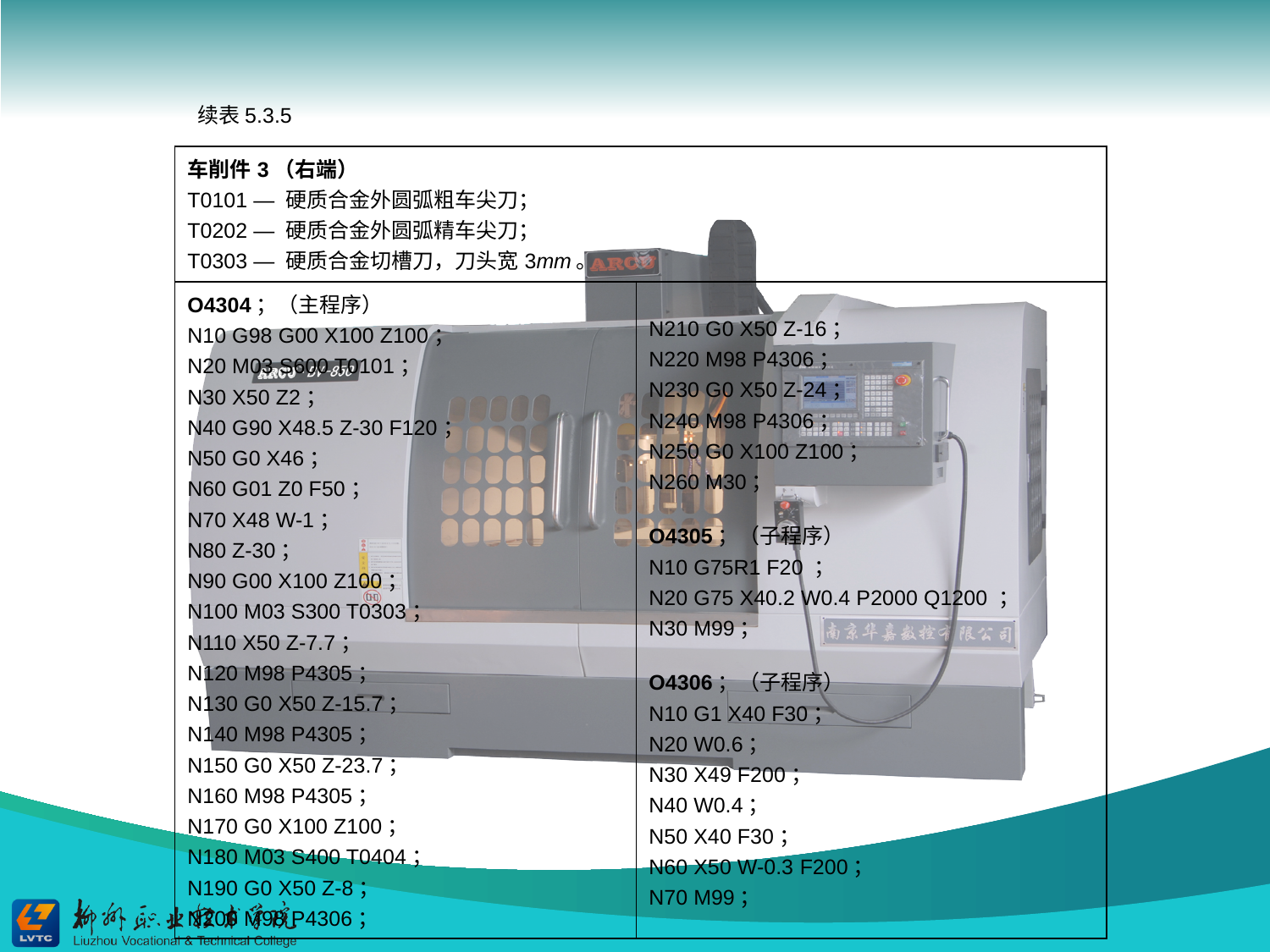

续表5.3.5
| 车削件3（右端） T0101 — 硬质合金外圆弧粗车尖刀； T0202 — 硬质合金外圆弧精车尖刀； T0303 — 硬质合金切槽刀，刀头宽3mm。 |  |
| --- | --- |
| O4304；（主程序） N10 G98 G00 X100 Z100； N20 M03 S600 T0101； N30 X50 Z2； N40 G90 X48.5 Z-30 F120； N50 G0 X46； N60 G01 Z0 F50； N70 X48 W-1； N80 Z-30； N90 G00 X100 Z100； N100 M03 S300 T0303； N110 X50 Z-7.7； N120 M98 P4305； N130 G0 X50 Z-15.7； N140 M98 P4305； N150 G0 X50 Z-23.7； N160 M98 P4305； N170 G0 X100 Z100； N180 M03 S400 T0404； N190 G0 X50 Z-8； N200 M98 P4306； | N210 G0 X50 Z-16； N220 M98 P4306； N230 G0 X50 Z-24； N240 M98 P4306； N250 G0 X100 Z100； N260 M30； O4305；（子程序） N10 G75R1 F20 ； N20 G75 X40.2 W0.4 P2000 Q1200 ； N30 M99； O4306；（子程序） N10 G1 X40 F30； N20 W0.6； N30 X49 F200； N40 W0.4； N50 X40 F30； N60 X50 W-0.3 F200； N70 M99； |